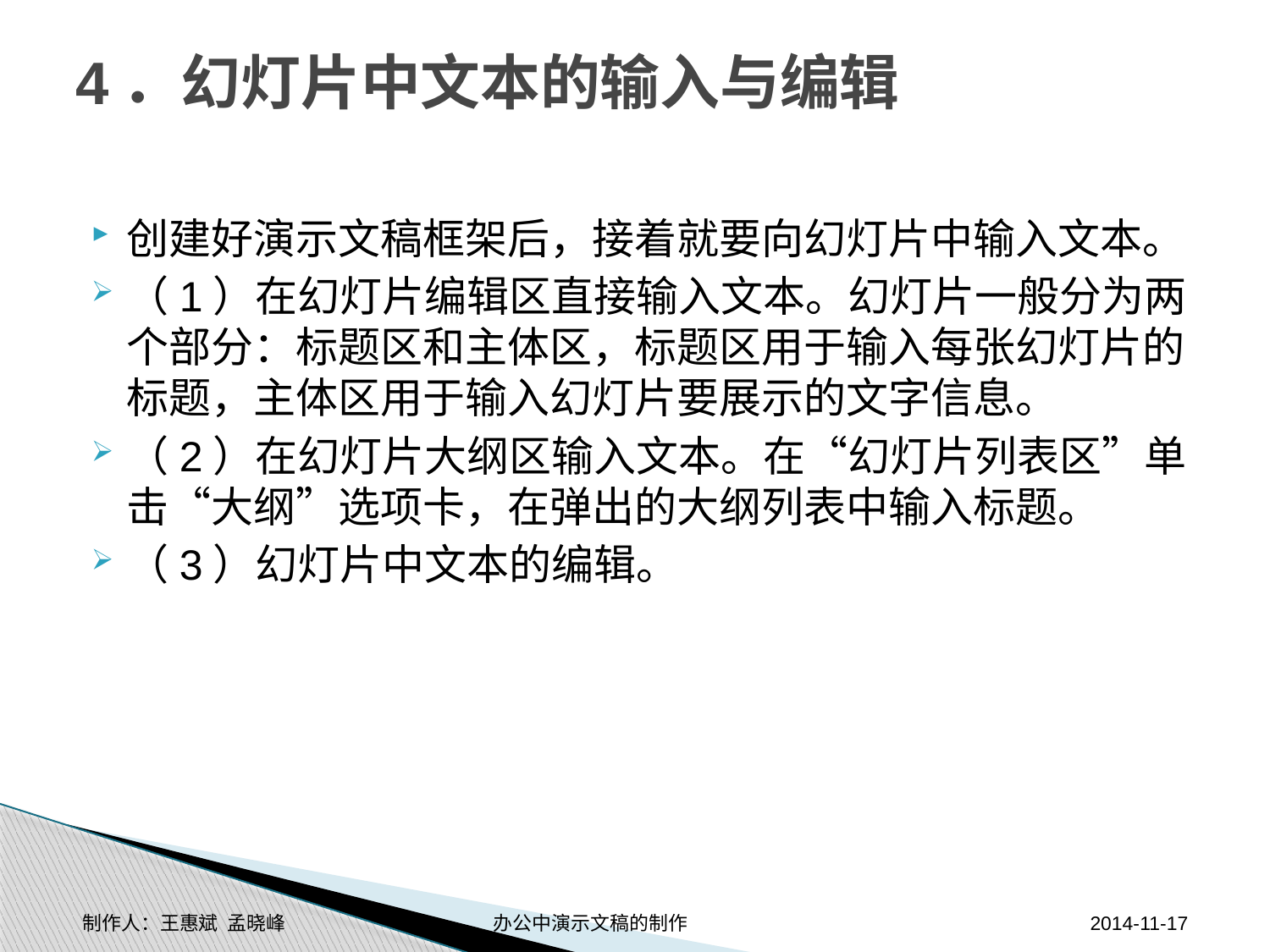

# 4．幻灯片中文本的输入与编辑
创建好演示文稿框架后，接着就要向幻灯片中输入文本。
（1）在幻灯片编辑区直接输入文本。幻灯片一般分为两个部分：标题区和主体区，标题区用于输入每张幻灯片的标题，主体区用于输入幻灯片要展示的文字信息。
（2）在幻灯片大纲区输入文本。在“幻灯片列表区”单击“大纲”选项卡，在弹出的大纲列表中输入标题。
（3）幻灯片中文本的编辑。

制作人：王惠斌  孟晓峰                                               办公中演示文稿的制作
2014-11-17